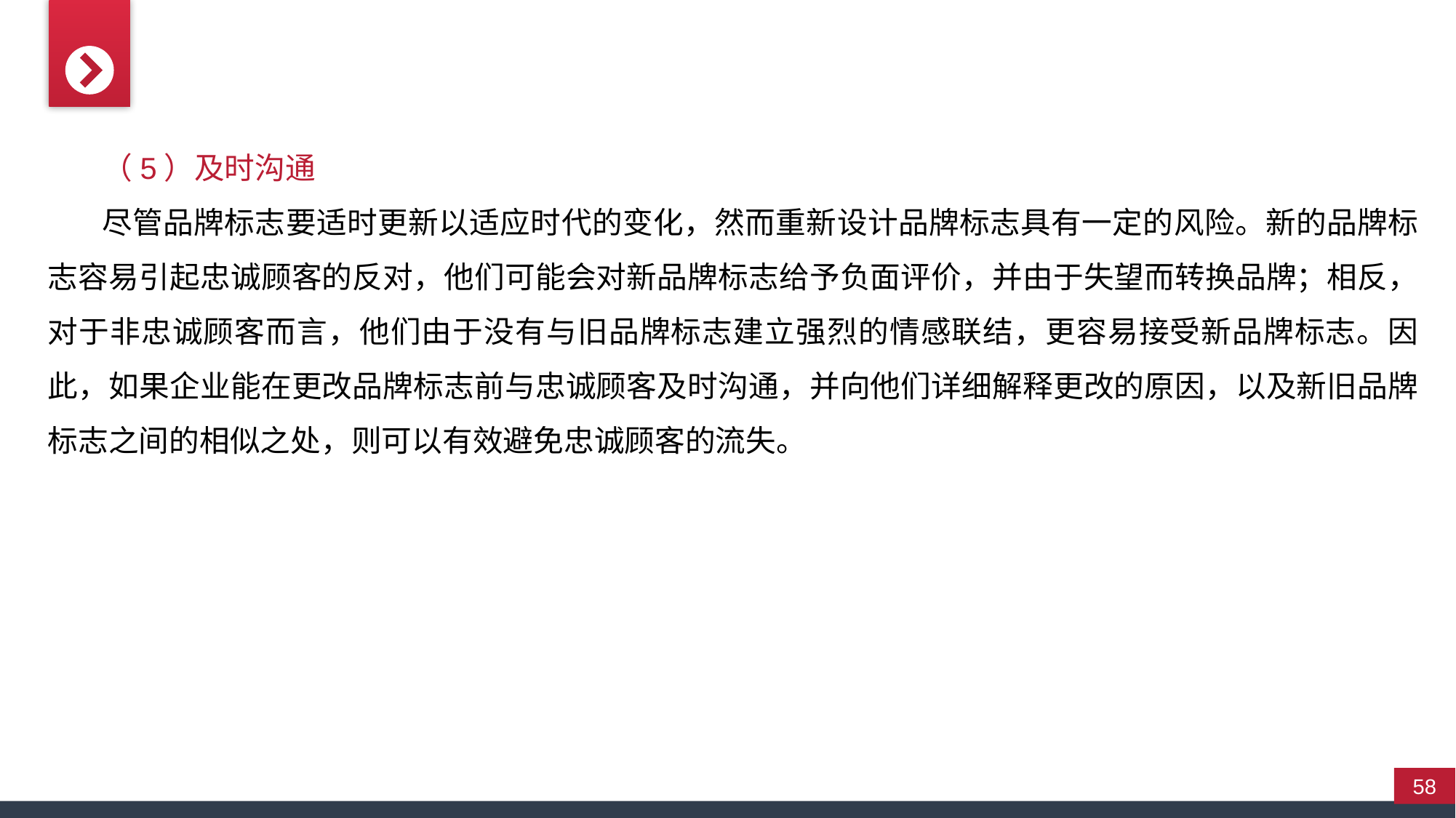

（5）及时沟通
尽管品牌标志要适时更新以适应时代的变化，然而重新设计品牌标志具有一定的风险。新的品牌标志容易引起忠诚顾客的反对，他们可能会对新品牌标志给予负面评价，并由于失望而转换品牌；相反，对于非忠诚顾客而言，他们由于没有与旧品牌标志建立强烈的情感联结，更容易接受新品牌标志。因此，如果企业能在更改品牌标志前与忠诚顾客及时沟通，并向他们详细解释更改的原因，以及新旧品牌标志之间的相似之处，则可以有效避免忠诚顾客的流失。